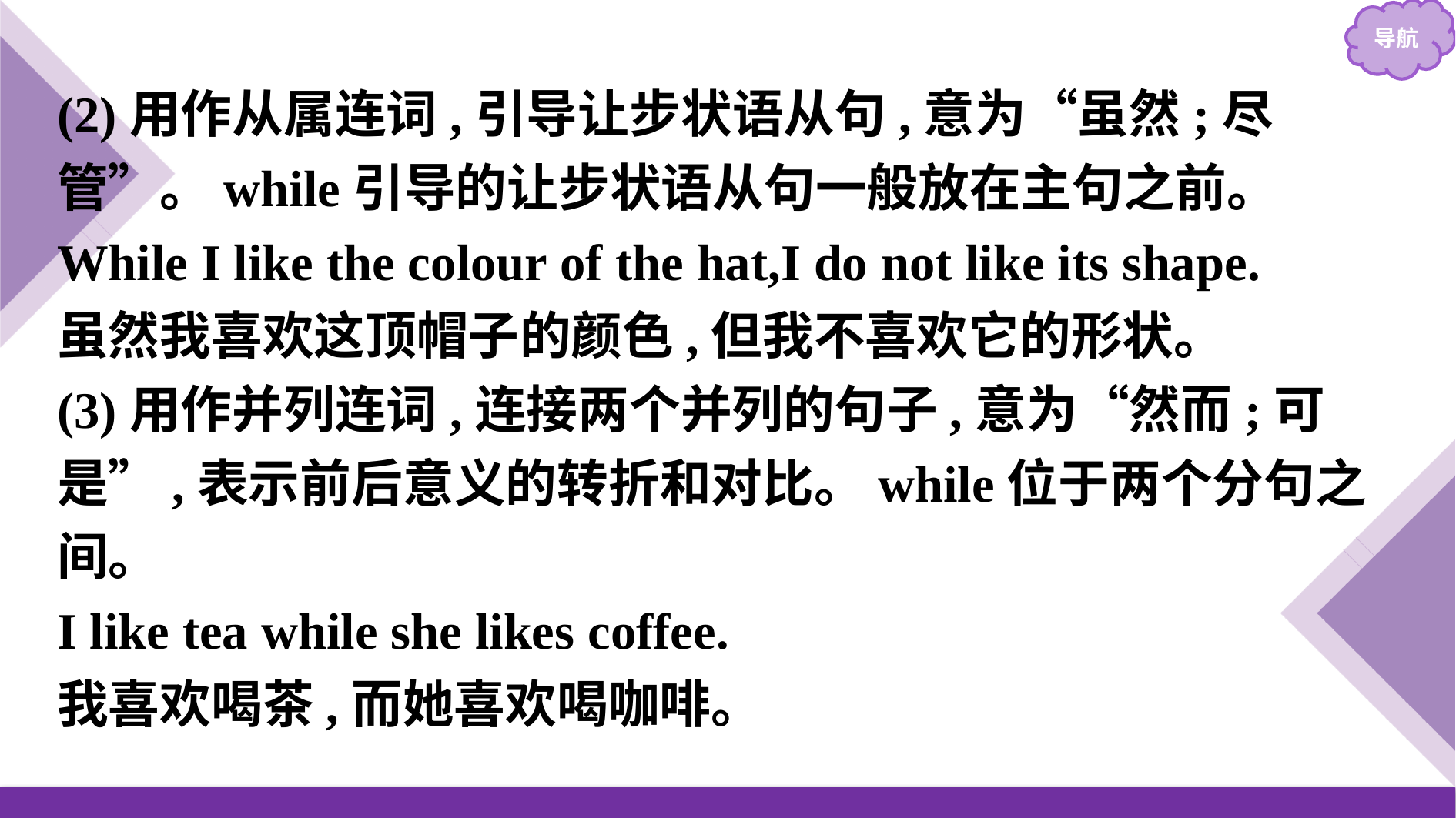

(2)用作从属连词,引导让步状语从句,意为“虽然;尽管”。while引导的让步状语从句一般放在主句之前。
While I like the colour of the hat,I do not like its shape.
虽然我喜欢这顶帽子的颜色,但我不喜欢它的形状。
(3)用作并列连词,连接两个并列的句子,意为“然而;可是”,表示前后意义的转折和对比。while位于两个分句之间。
I like tea while she likes coffee.
我喜欢喝茶,而她喜欢喝咖啡。